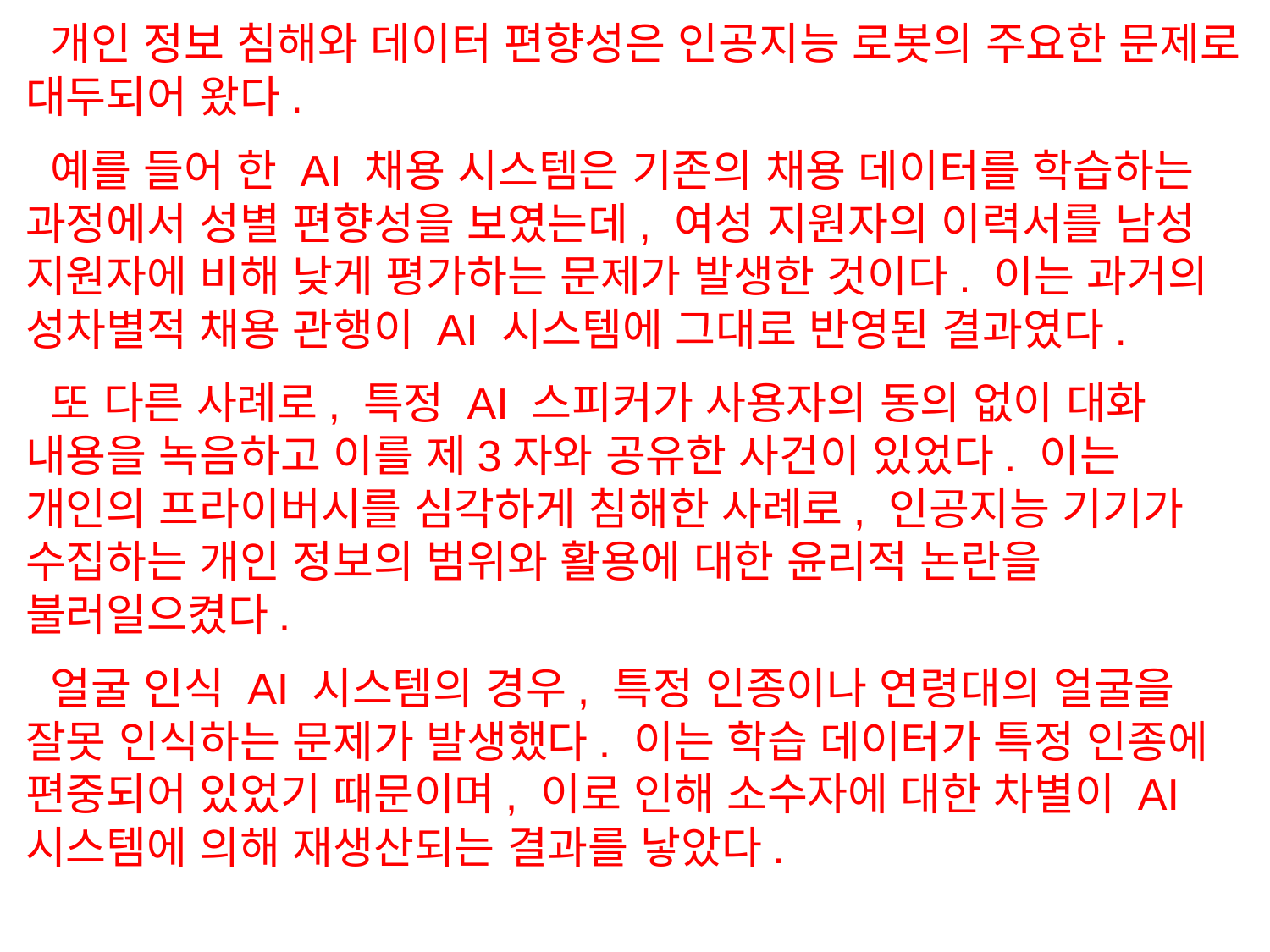

개인 정보 침해와 데이터 편향성은 인공지능 로봇의 주요한 문제로 대두되어 왔다.
예를 들어 한 AI 채용 시스템은 기존의 채용 데이터를 학습하는 과정에서 성별 편향성을 보였는데, 여성 지원자의 이력서를 남성 지원자에 비해 낮게 평가하는 문제가 발생한 것이다. 이는 과거의 성차별적 채용 관행이 AI 시스템에 그대로 반영된 결과였다.
또 다른 사례로, 특정 AI 스피커가 사용자의 동의 없이 대화 내용을 녹음하고 이를 제3자와 공유한 사건이 있었다. 이는 개인의 프라이버시를 심각하게 침해한 사례로, 인공지능 기기가 수집하는 개인 정보의 범위와 활용에 대한 윤리적 논란을 불러일으켰다.
얼굴 인식 AI 시스템의 경우, 특정 인종이나 연령대의 얼굴을 잘못 인식하는 문제가 발생했다. 이는 학습 데이터가 특정 인종에 편중되어 있었기 때문이며, 이로 인해 소수자에 대한 차별이 AI 시스템에 의해 재생산되는 결과를 낳았다.